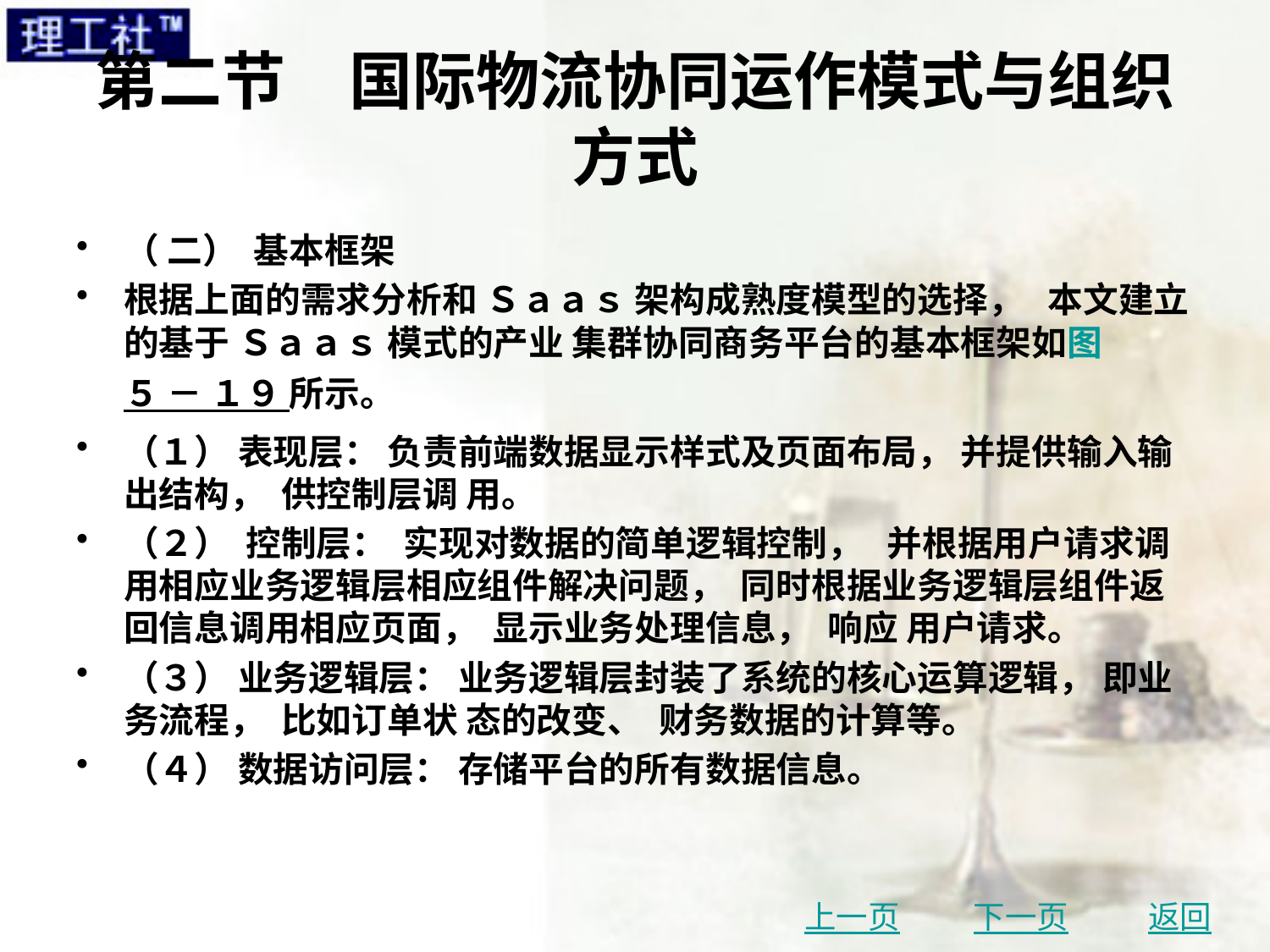

# 第二节　国际物流协同运作模式与组织方式
（ 二）  基本框架
根据上面的需求分析和 Ｓａａｓ 架构成熟度模型的选择，   本文建立的基于 Ｓａａｓ 模式的产业 集群协同商务平台的基本框架如图  ５ － １９ 所示。
（１） 表现层： 负责前端数据显示样式及页面布局， 并提供输入输出结构，  供控制层调 用。
（２）  控制层：  实现对数据的简单逻辑控制，   并根据用户请求调用相应业务逻辑层相应组件解决问题，  同时根据业务逻辑层组件返回信息调用相应页面，  显示业务处理信息，  响应 用户请求。
（３） 业务逻辑层： 业务逻辑层封装了系统的核心运算逻辑， 即业务流程，  比如订单状 态的改变、  财务数据的计算等。
（４） 数据访问层： 存储平台的所有数据信息。

上一页
下一页
返回